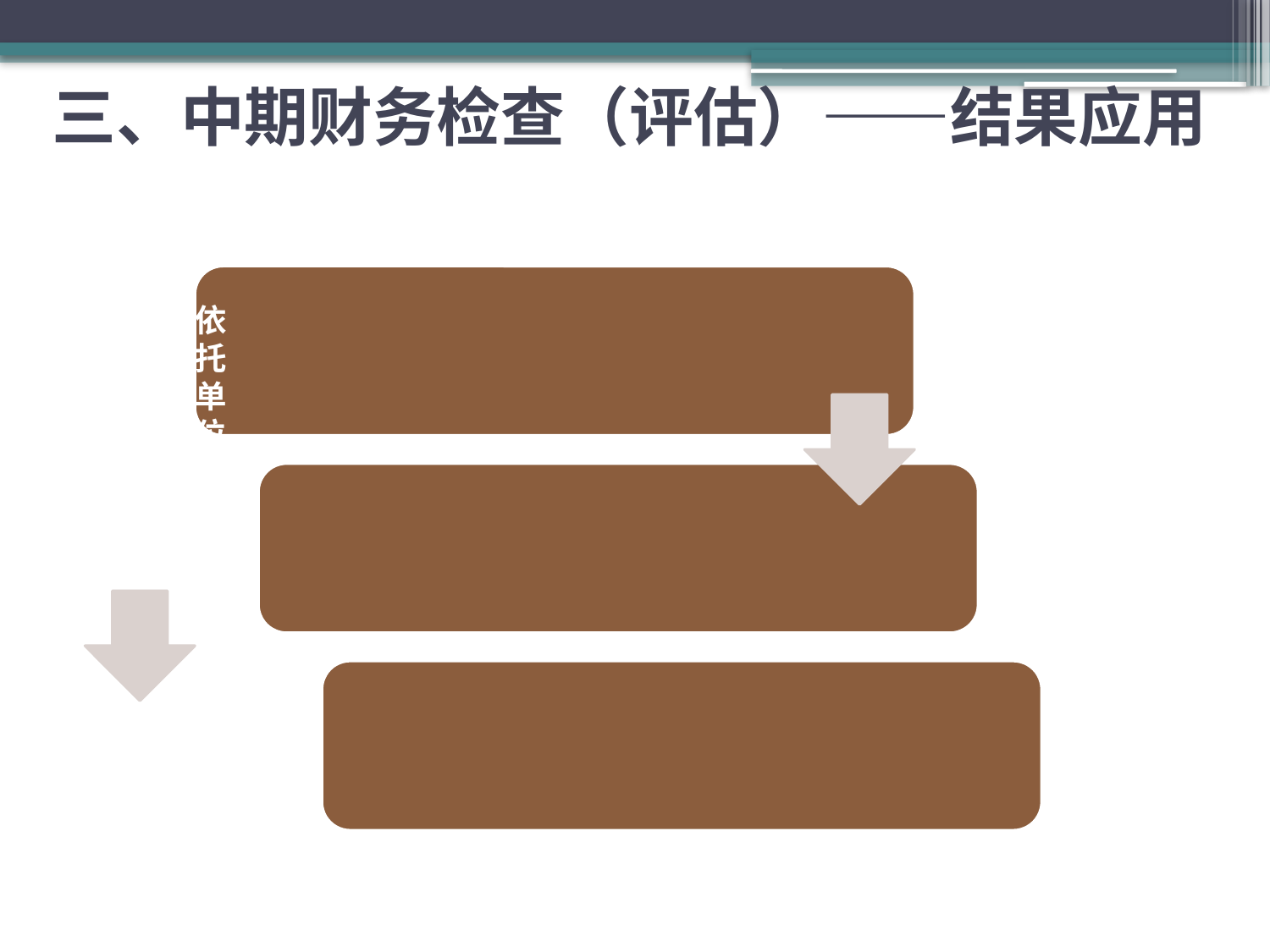

# 三、中期财务检查（评估）——结果应用

调整项目预算安排
项目负责人绩效考评、连续资助
依托单位信用评级、绩效考评